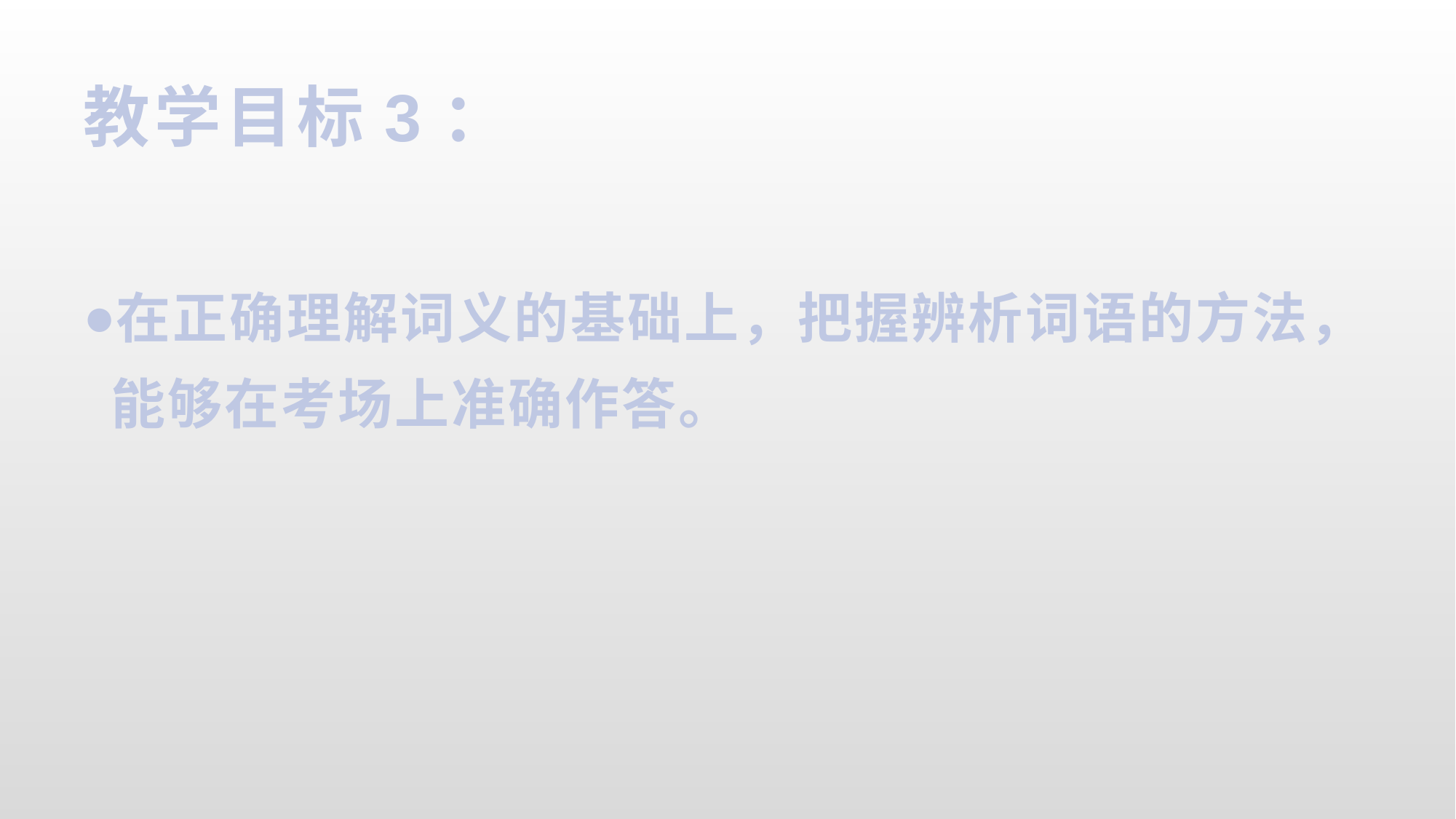

# 教学目标3：

在正确理解词义的基础上，把握辨析词语的方法，能够在考场上准确作答。